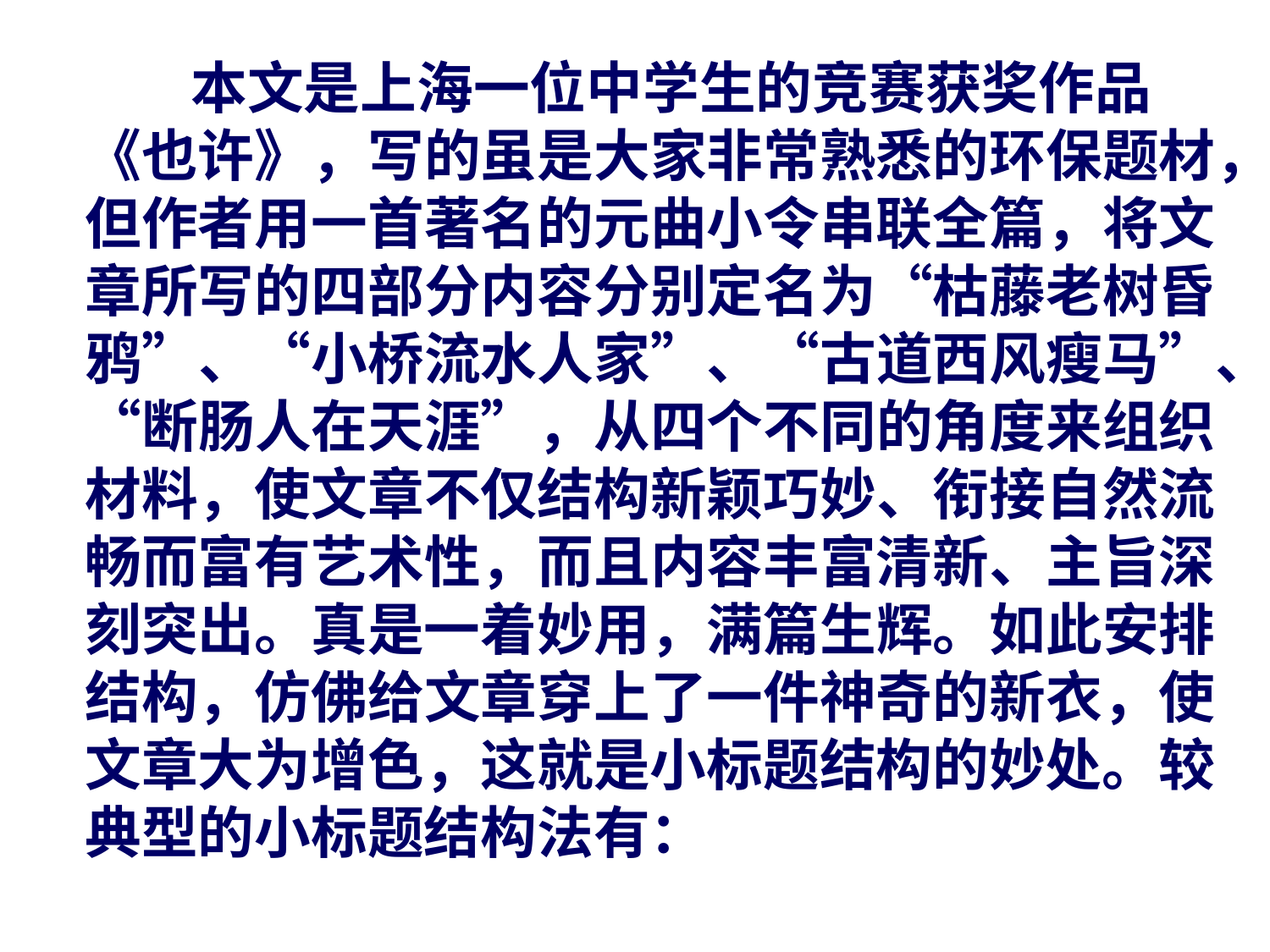

本文是上海一位中学生的竞赛获奖作品《也许》，写的虽是大家非常熟悉的环保题材，但作者用一首著名的元曲小令串联全篇，将文章所写的四部分内容分别定名为“枯藤老树昏鸦”、“小桥流水人家”、“古道西风瘦马”、“断肠人在天涯”，从四个不同的角度来组织材料，使文章不仅结构新颖巧妙、衔接自然流畅而富有艺术性，而且内容丰富清新、主旨深刻突出。真是一着妙用，满篇生辉。如此安排结构，仿佛给文章穿上了一件神奇的新衣，使文章大为增色，这就是小标题结构的妙处。较典型的小标题结构法有：